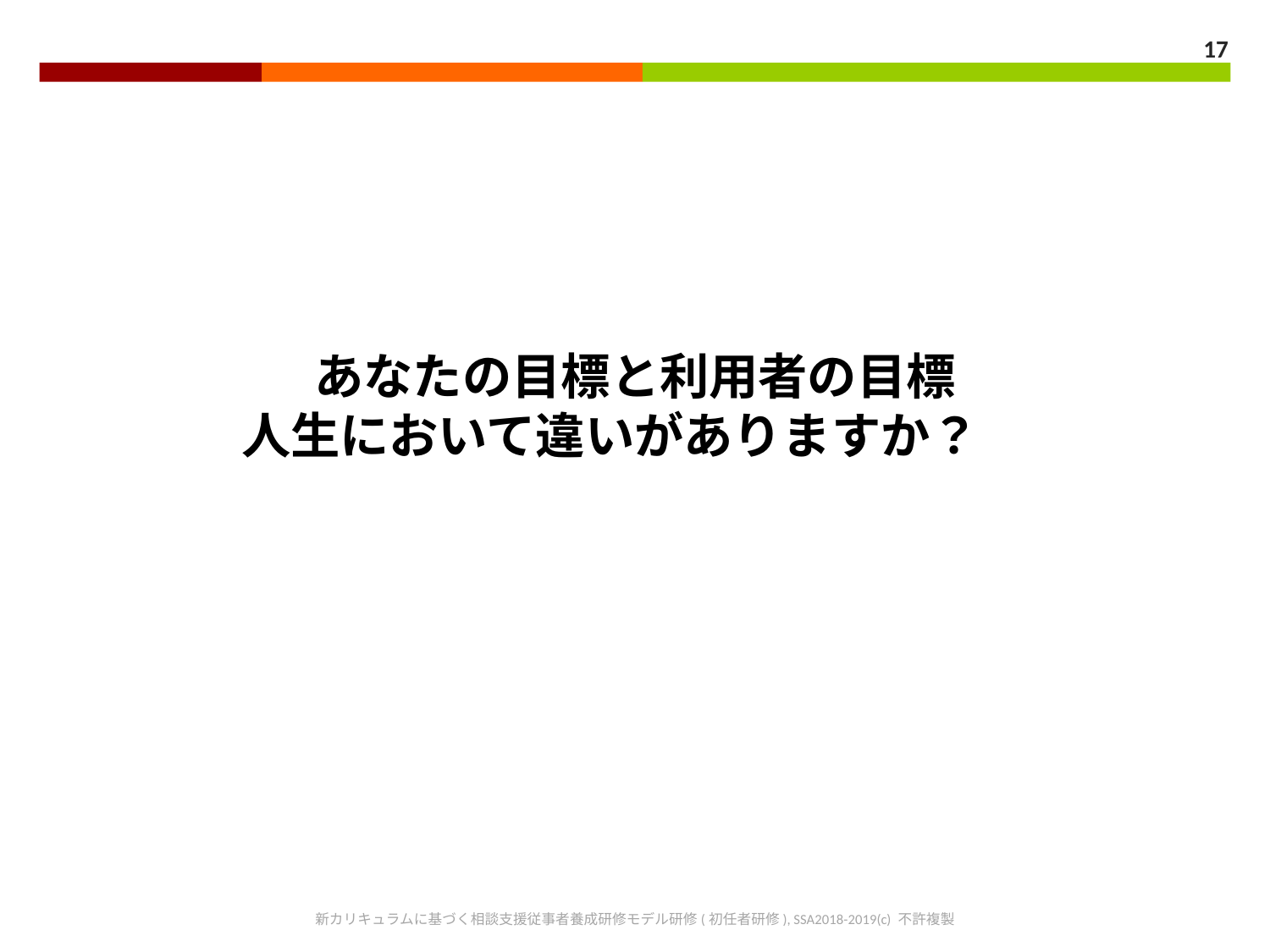

17
あなたの目標と利用者の目標
人生において違いがありますか？
新カリキュラムに基づく相談支援従事者養成研修モデル研修(初任者研修), SSA2018-2019(c) 不許複製